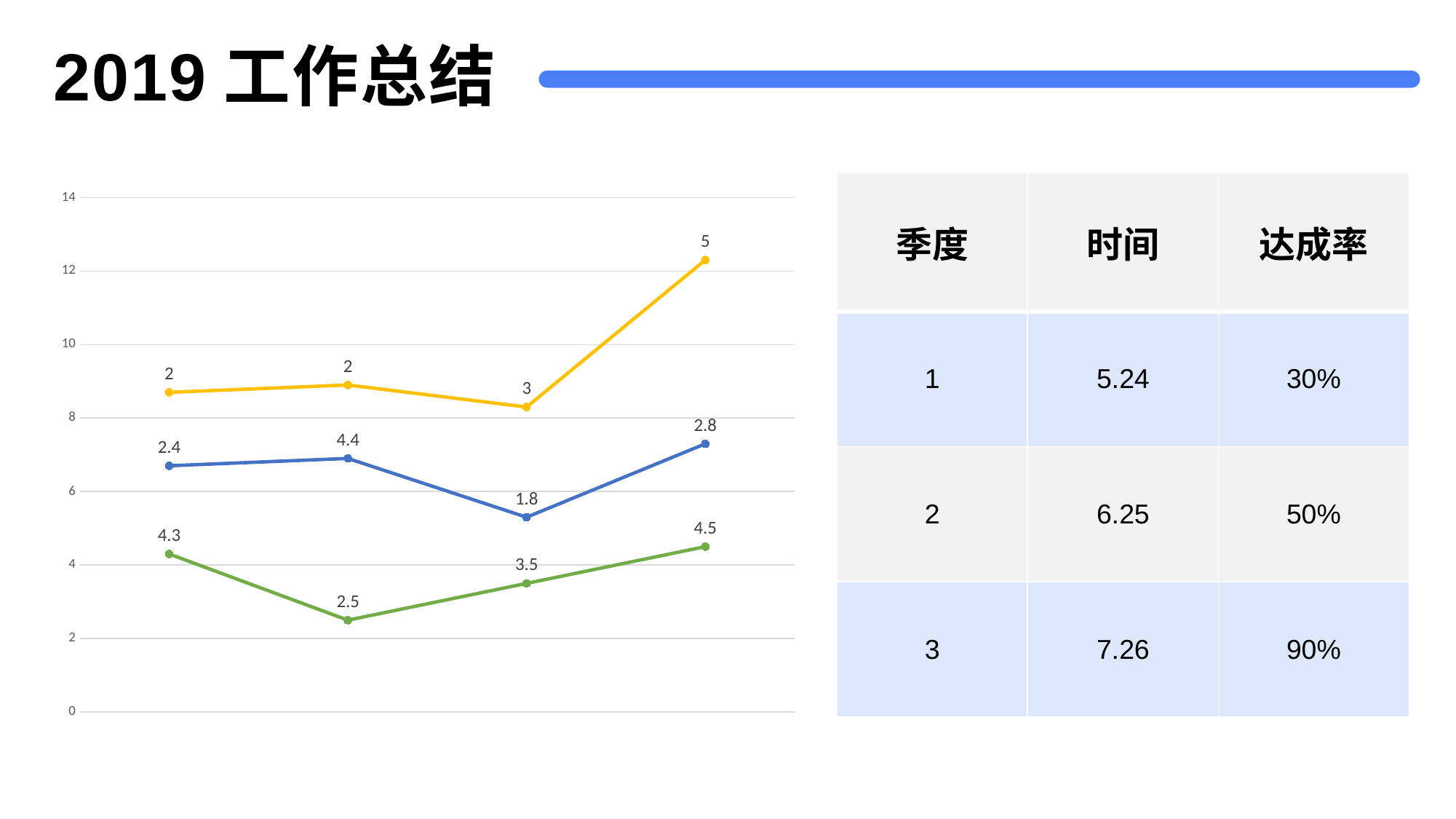

# 2019工作总结
| 季度 | 时间 | 达成率 |
| --- | --- | --- |
| 1 | 5.24 | 30% |
| 2 | 6.25 | 50% |
| 3 | 7.26 | 90% |

### Chart

| Category | 系列 1 | 系列 2 | 系列 3 |
|---|---|---|---|
| 类别 1 | 4.3 | 2.4 | 2.0 |
| 类别 2 | 2.5 | 4.4 | 2.0 |
| 类别 3 | 3.5 | 1.8 | 3.0 |
| 类别 4 | 4.5 | 2.8 | 5.0 |